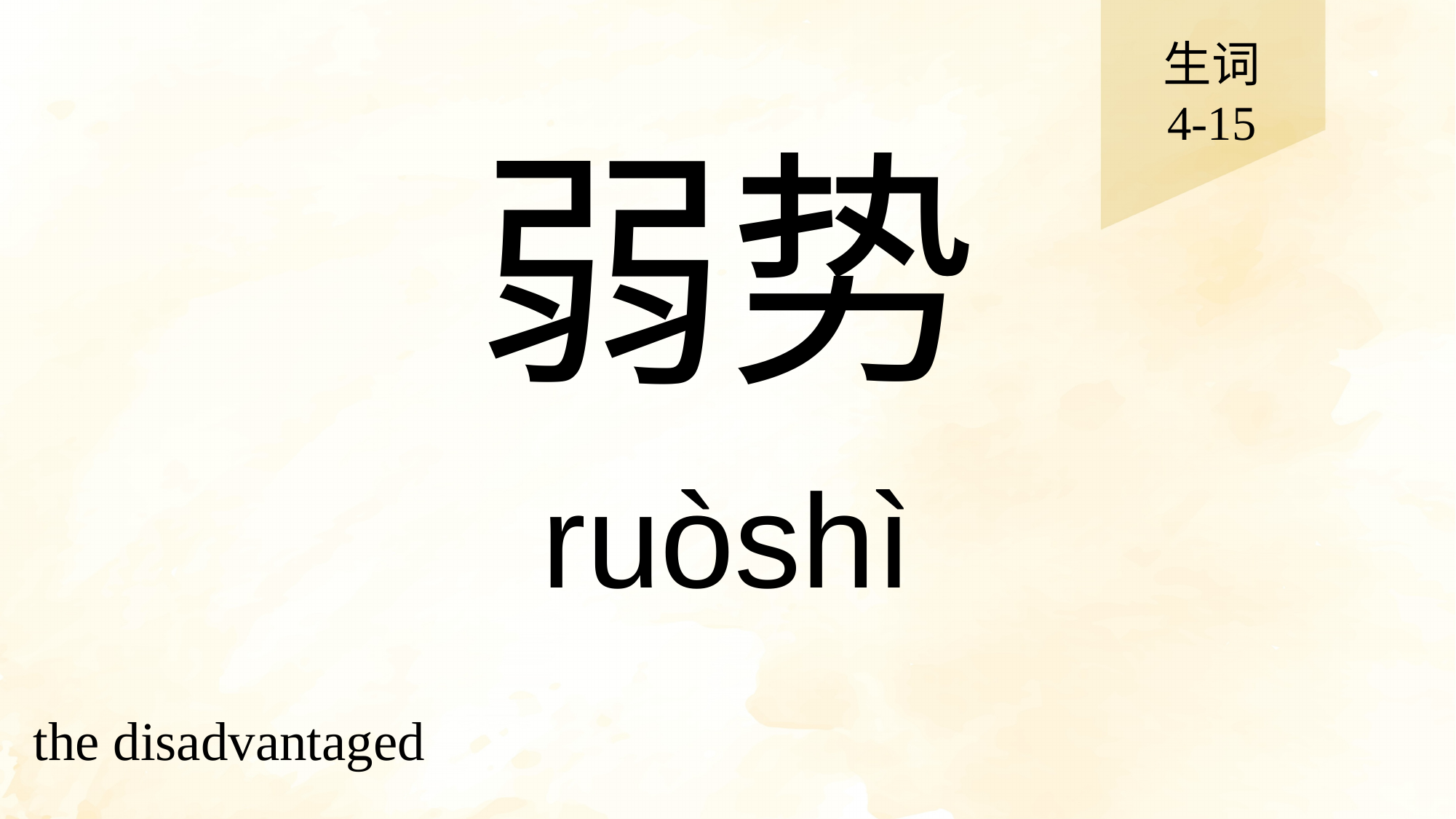

生词
4-15
# 弱势
ruòshì
the disadvantaged